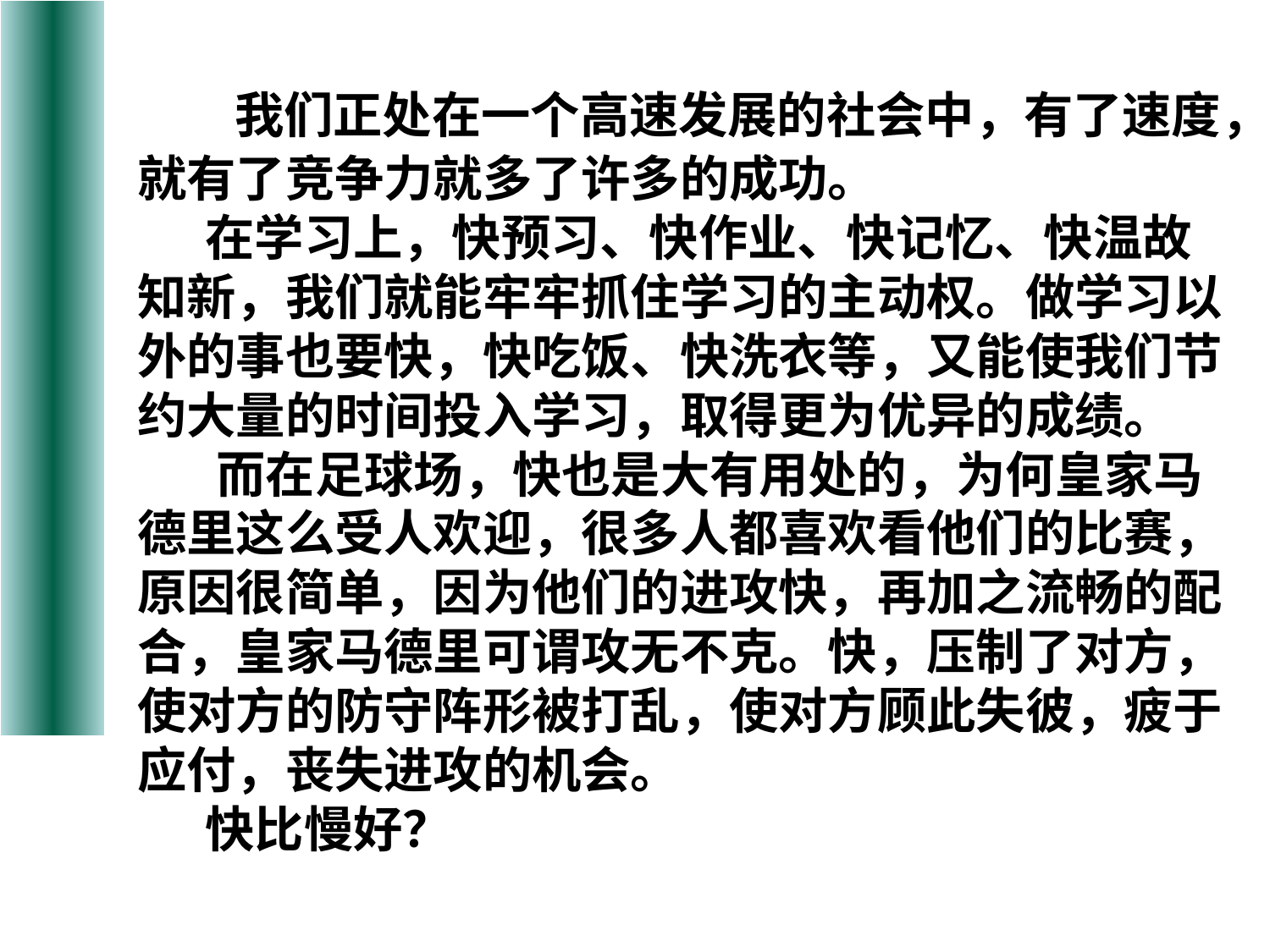

我们正处在一个高速发展的社会中，有了速度，就有了竞争力就多了许多的成功。
     在学习上，快预习、快作业、快记忆、快温故知新，我们就能牢牢抓住学习的主动权。做学习以外的事也要快，快吃饭、快洗衣等，又能使我们节约大量的时间投入学习，取得更为优异的成绩。
      而在足球场，快也是大有用处的，为何皇家马德里这么受人欢迎，很多人都喜欢看他们的比赛，原因很简单，因为他们的进攻快，再加之流畅的配合，皇家马德里可谓攻无不克。快，压制了对方，使对方的防守阵形被打乱，使对方顾此失彼，疲于应付，丧失进攻的机会。
     快比慢好？